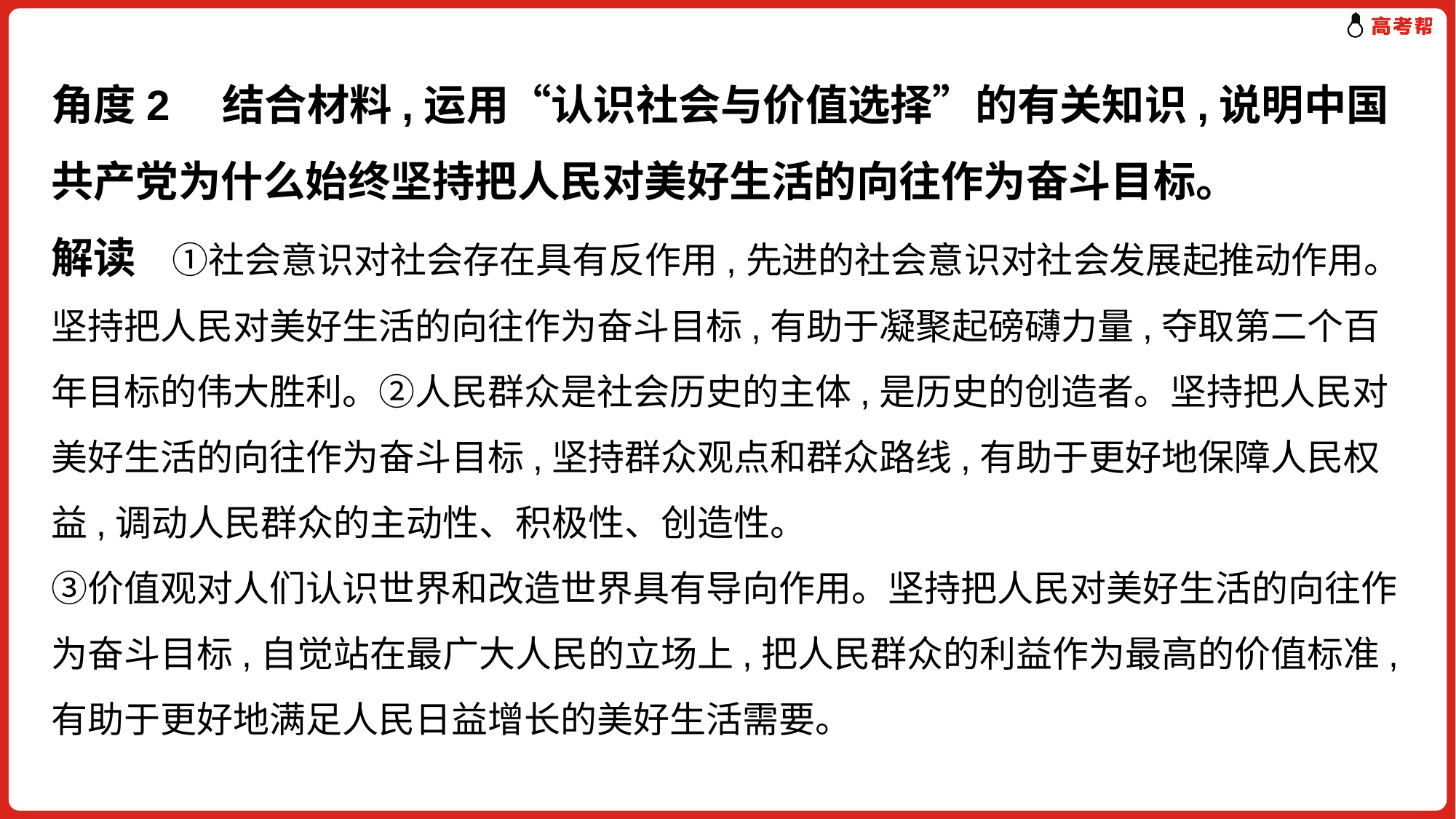

# 角度2　结合材料,运用“认识社会与价值选择”的有关知识,说明中国共产党为什么始终坚持把人民对美好生活的向往作为奋斗目标。 解读　①社会意识对社会存在具有反作用,先进的社会意识对社会发展起推动作用。坚持把人民对美好生活的向往作为奋斗目标,有助于凝聚起磅礴力量,夺取第二个百年目标的伟大胜利。②人民群众是社会历史的主体,是历史的创造者。坚持把人民对美好生活的向往作为奋斗目标,坚持群众观点和群众路线,有助于更好地保障人民权益,调动人民群众的主动性、积极性、创造性。 ③价值观对人们认识世界和改造世界具有导向作用。坚持把人民对美好生活的向往作为奋斗目标,自觉站在最广大人民的立场上,把人民群众的利益作为最高的价值标准,有助于更好地满足人民日益增长的美好生活需要。